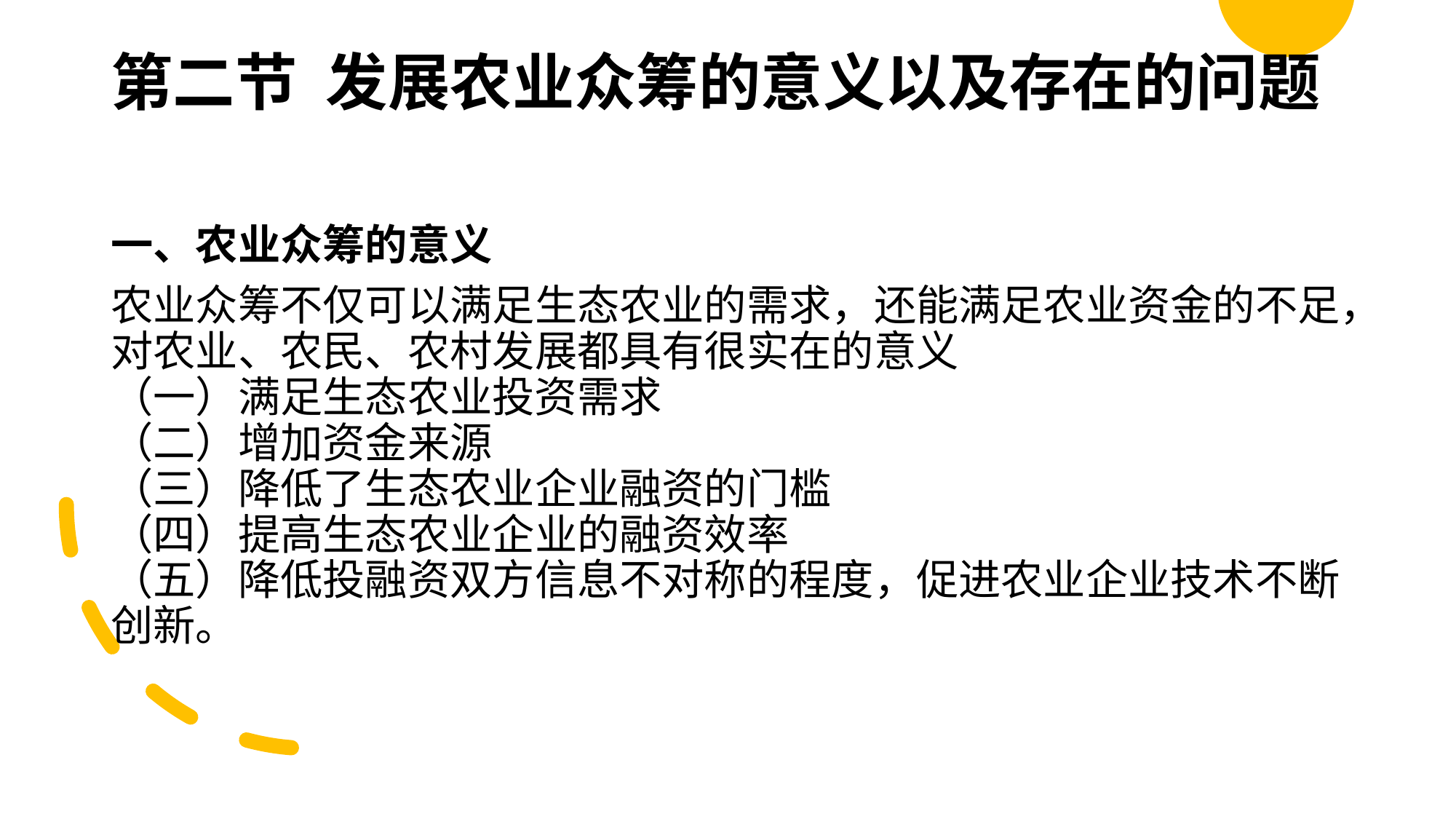

# 第二节  发展农业众筹的意义以及存在的问题
一、农业众筹的意义
农业众筹不仅可以满足生态农业的需求，还能满足农业资金的不足，对农业、农民、农村发展都具有很实在的意义
（一）满足生态农业投资需求
（二）增加资金来源
（三）降低了生态农业企业融资的门槛
（四）提高生态农业企业的融资效率
（五）降低投融资双方信息不对称的程度，促进农业企业技术不断创新。